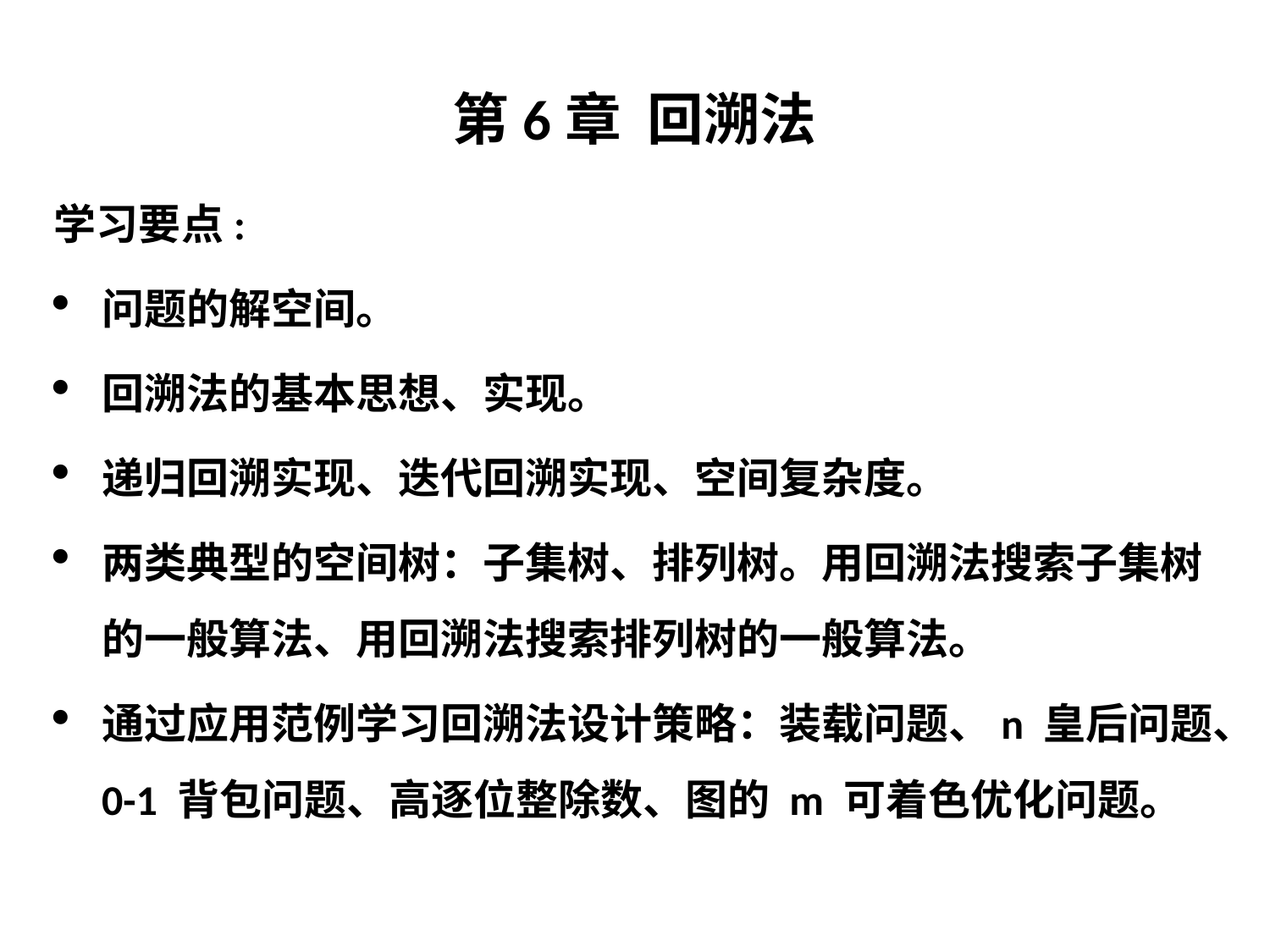

# 第6章  回溯法
学习要点:
问题的解空间。
回溯法的基本思想、实现。
递归回溯实现、迭代回溯实现、空间复杂度。
两类典型的空间树：子集树、排列树。用回溯法搜索子集树的一般算法、用回溯法搜索排列树的一般算法。
通过应用范例学习回溯法设计策略：装载问题、n 皇后问题、0-1 背包问题、高逐位整除数、图的 m 可着色优化问题。